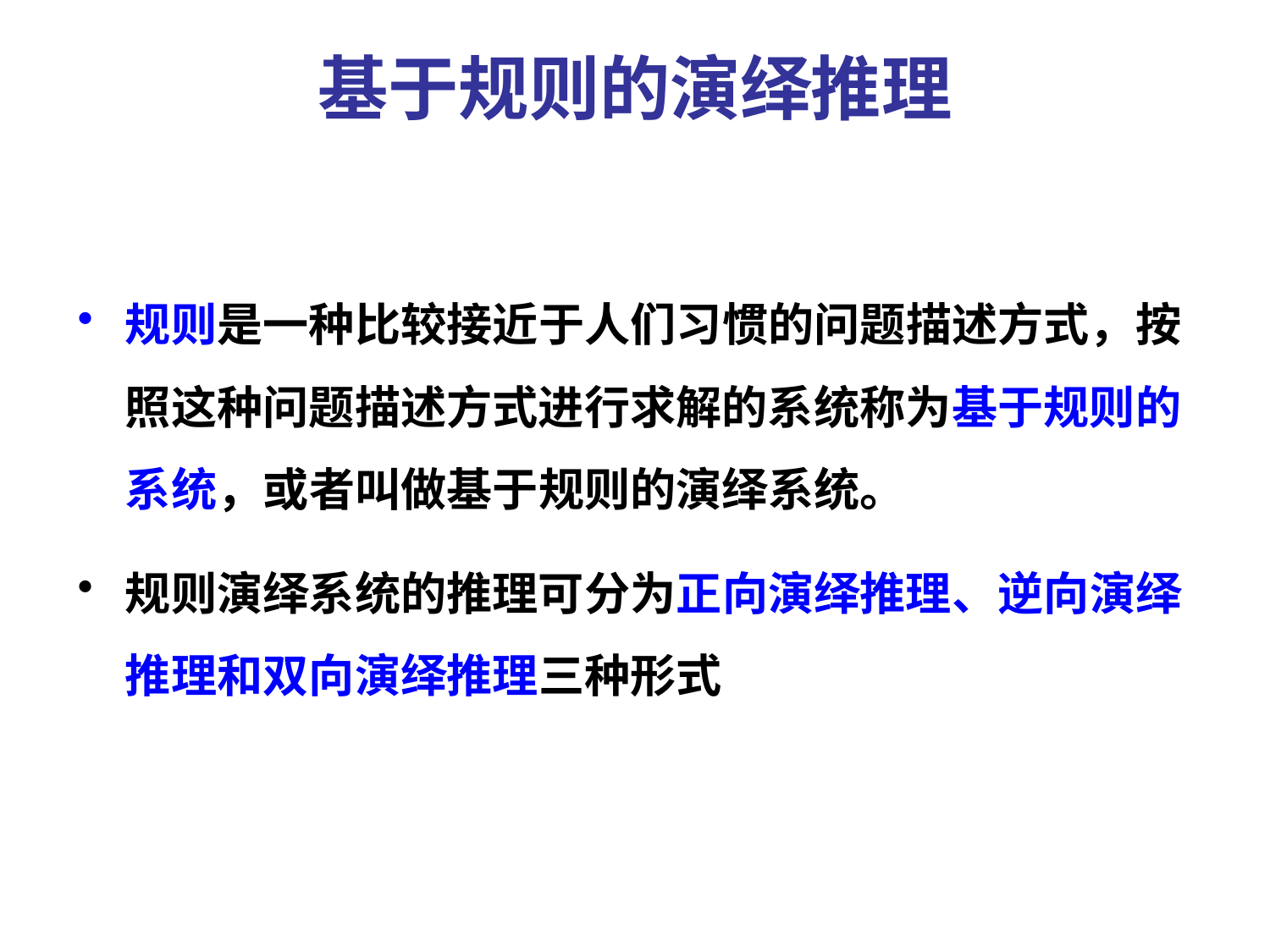

# 基于规则的演绎推理

规则是一种比较接近于人们习惯的问题描述方式，按照这种问题描述方式进行求解的系统称为基于规则的系统，或者叫做基于规则的演绎系统。
规则演绎系统的推理可分为正向演绎推理、逆向演绎推理和双向演绎推理三种形式